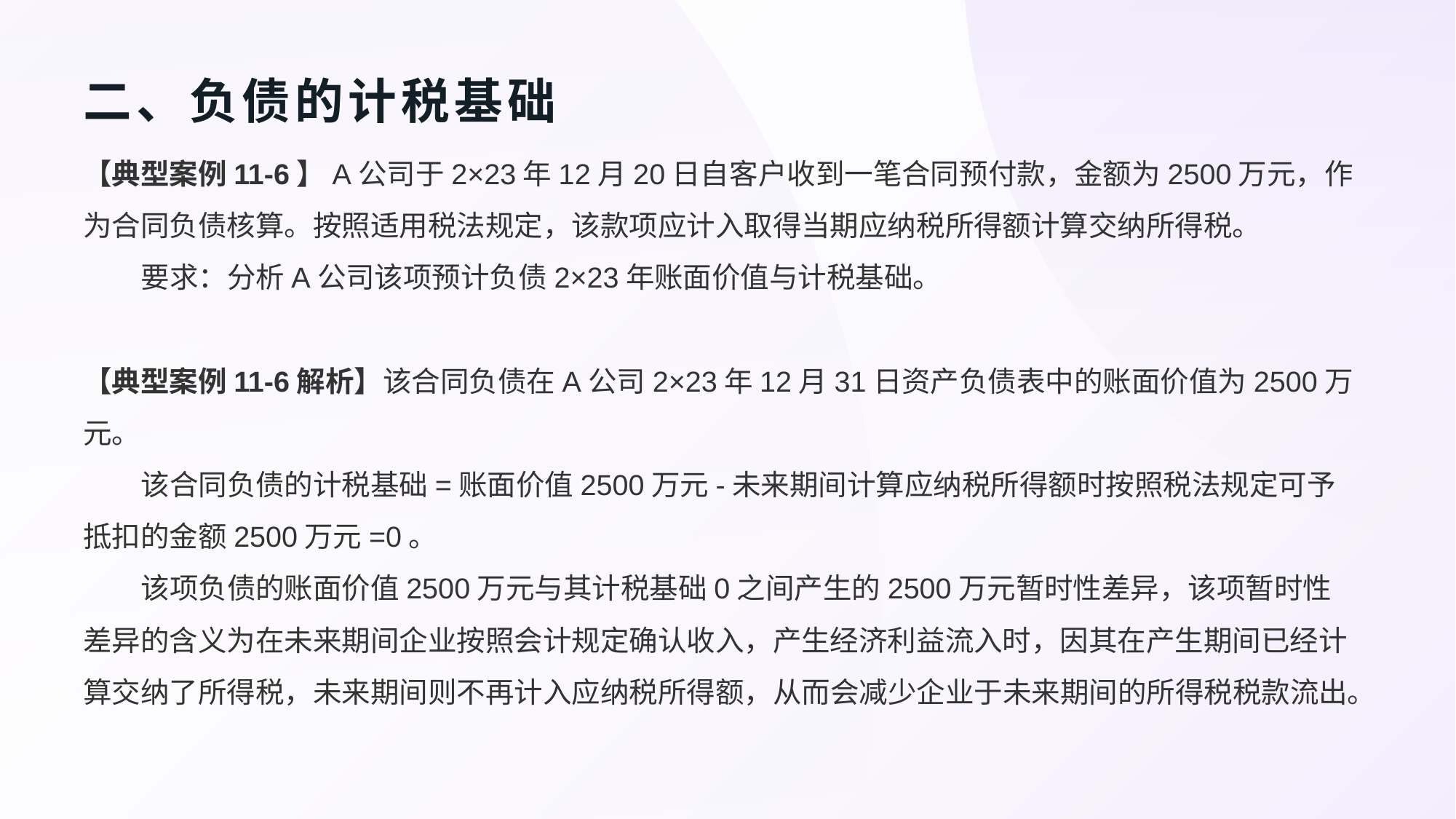

# 二、负债的计税基础
【典型案例11-6】A公司于2×23年12月20日自客户收到一笔合同预付款，金额为2500万元，作为合同负债核算。按照适用税法规定，该款项应计入取得当期应纳税所得额计算交纳所得税。
要求：分析A公司该项预计负债2×23年账面价值与计税基础。

【典型案例11-6解析】该合同负债在A公司2×23年12月31日资产负债表中的账面价值为2500万元。
该合同负债的计税基础=账面价值2500万元-未来期间计算应纳税所得额时按照税法规定可予抵扣的金额2500万元=0。
该项负债的账面价值2500万元与其计税基础0之间产生的2500万元暂时性差异，该项暂时性差异的含义为在未来期间企业按照会计规定确认收入，产生经济利益流入时，因其在产生期间已经计算交纳了所得税，未来期间则不再计入应纳税所得额，从而会减少企业于未来期间的所得税税款流出。